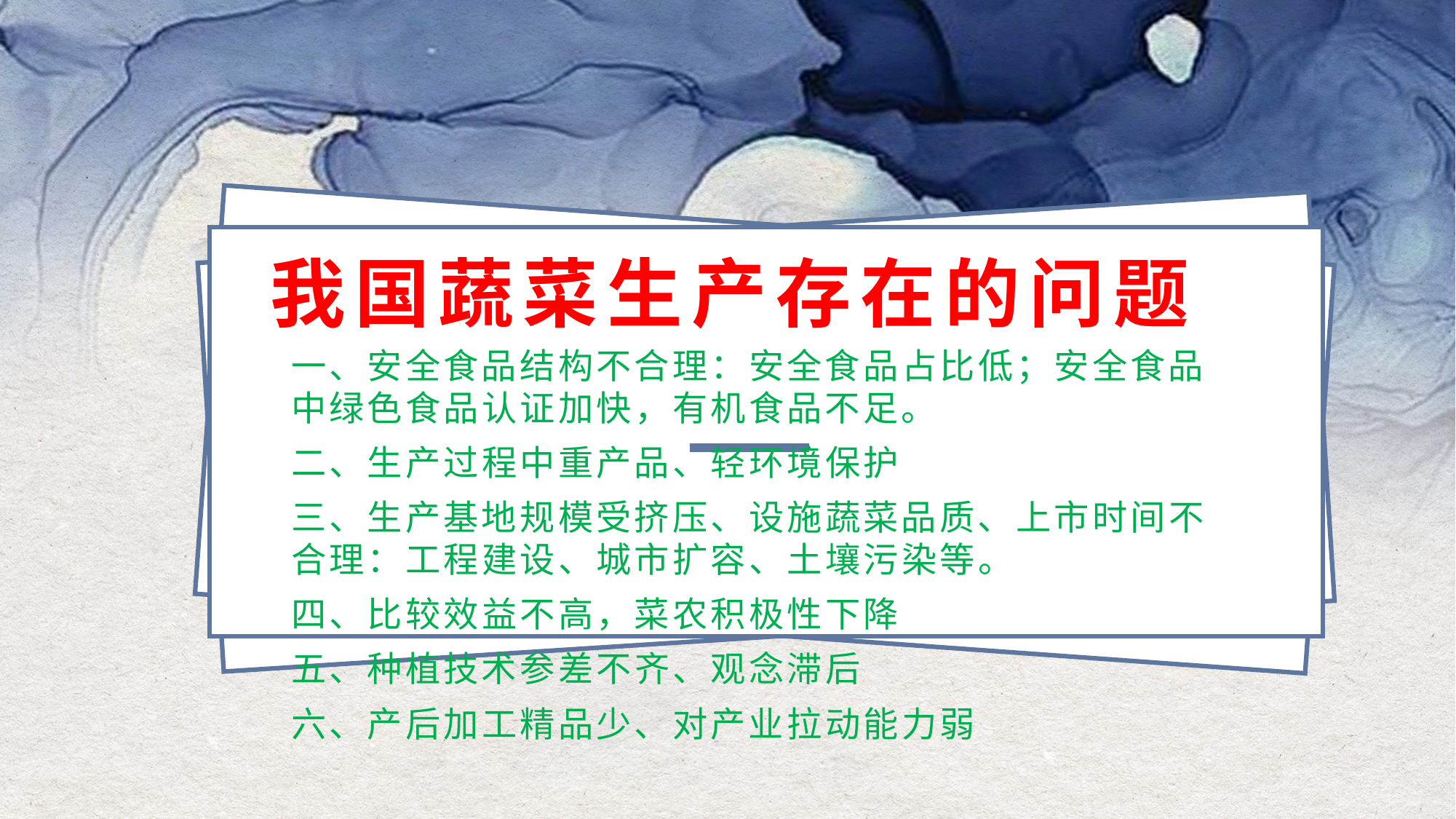

# 我国蔬菜生产存在的问题
一、安全食品结构不合理：安全食品占比低；安全食品中绿色食品认证加快，有机食品不足。
二、生产过程中重产品、轻环境保护
三、生产基地规模受挤压、设施蔬菜品质、上市时间不合理：工程建设、城市扩容、土壤污染等。
四、比较效益不高，菜农积极性下降
五、种植技术参差不齐、观念滞后
六、产后加工精品少、对产业拉动能力弱